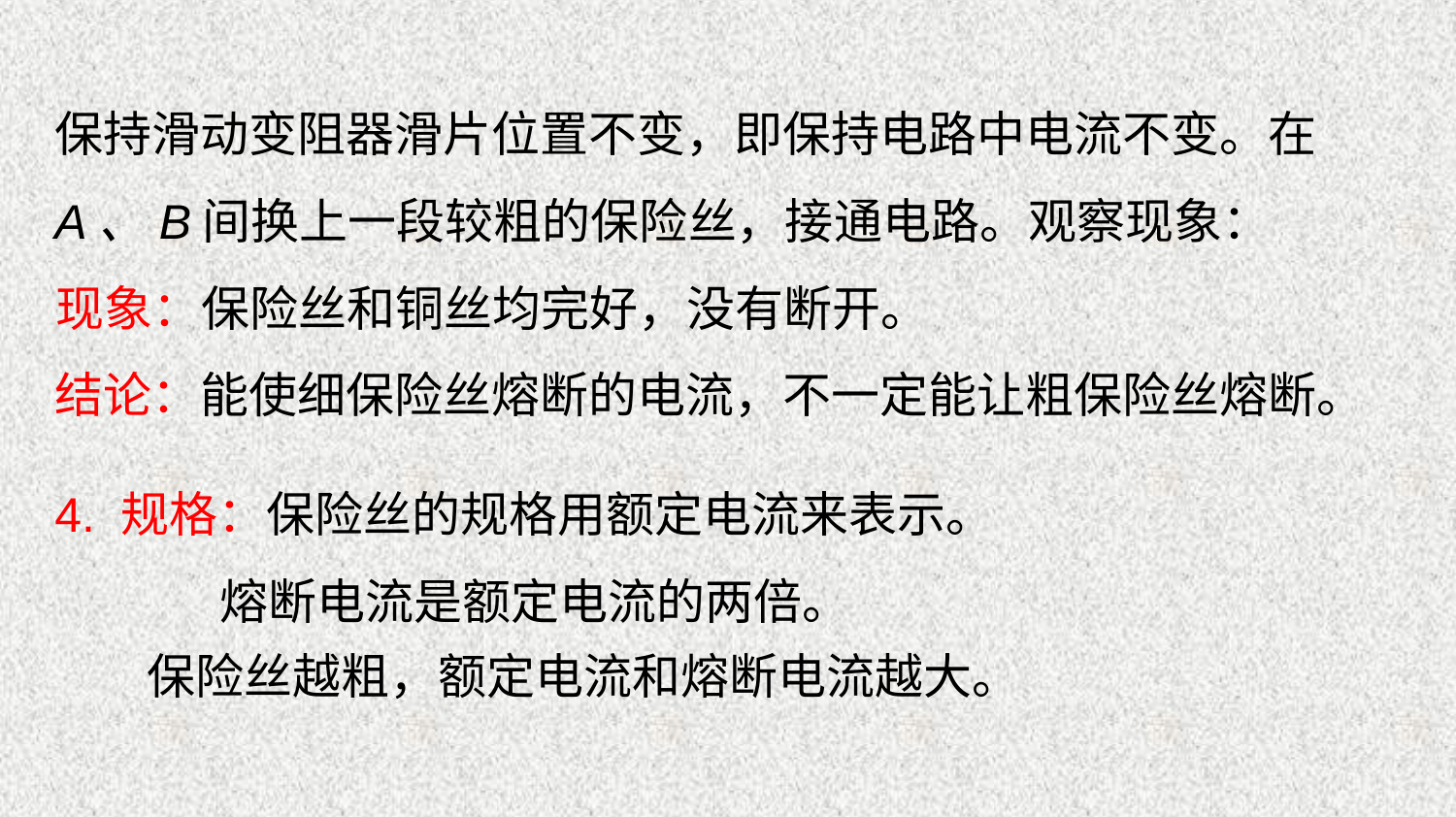

保持滑动变阻器滑片位置不变，即保持电路中电流不变。在A、B间换上一段较粗的保险丝，接通电路。观察现象：
现象：保险丝和铜丝均完好，没有断开。
结论：能使细保险丝熔断的电流，不一定能让粗保险丝熔断。
4. 规格：保险丝的规格用额定电流来表示。
              熔断电流是额定电流的两倍。
保险丝越粗，额定电流和熔断电流越大。